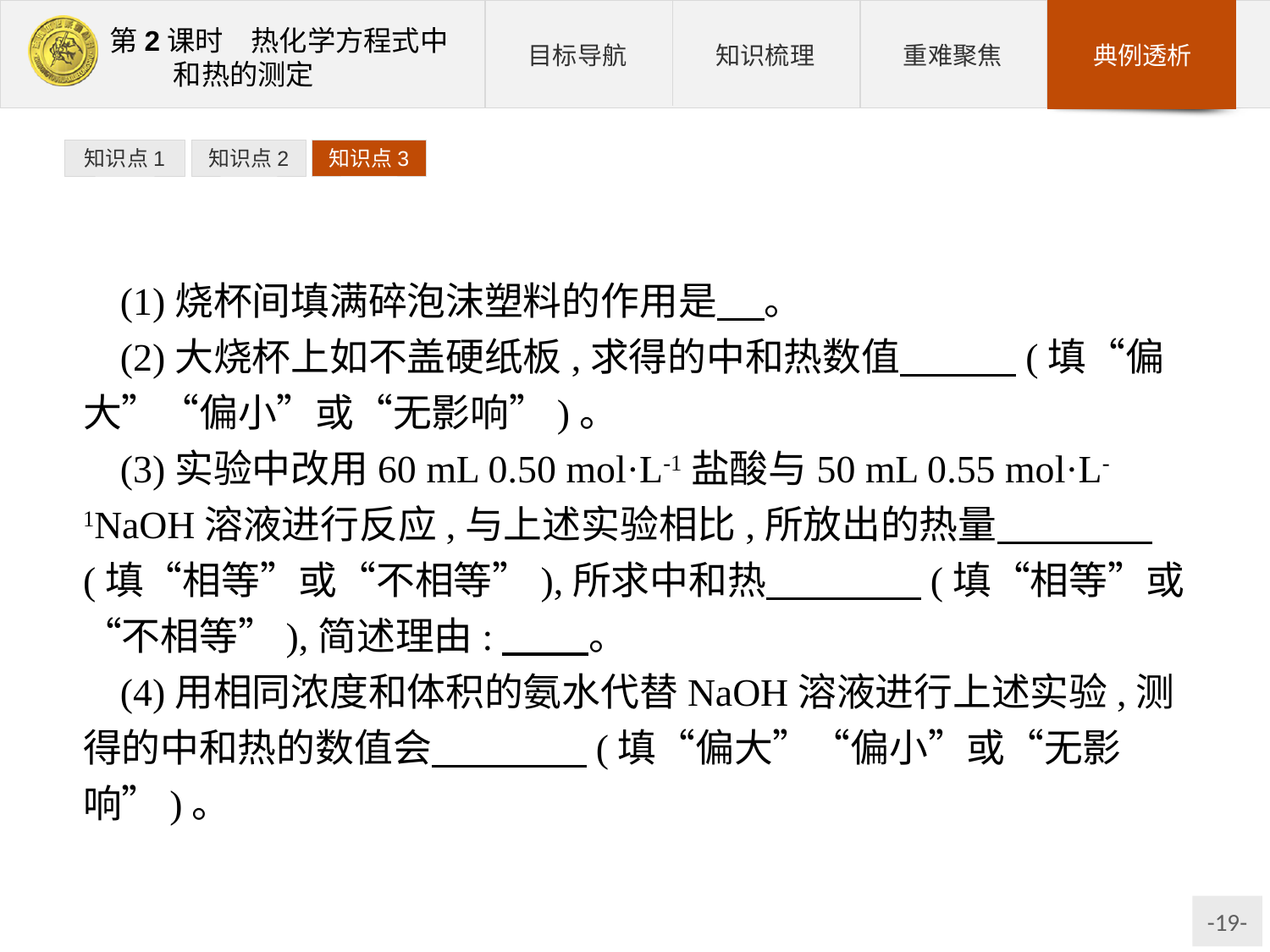

知识点1
知识点2
知识点3
(1)烧杯间填满碎泡沫塑料的作用是 　。
(2)大烧杯上如不盖硬纸板,求得的中和热数值　　　(填“偏大”“偏小”或“无影响”)。
(3)实验中改用60 mL 0.50 mol·L-1盐酸与50 mL 0.55 mol·L-1NaOH溶液进行反应,与上述实验相比,所放出的热量　　　　(填“相等”或“不相等”),所求中和热　　　　(填“相等”或“不相等”),简述理由:　 　。
(4)用相同浓度和体积的氨水代替NaOH溶液进行上述实验,测得的中和热的数值会　　　　(填“偏大”“偏小”或“无影响”)。